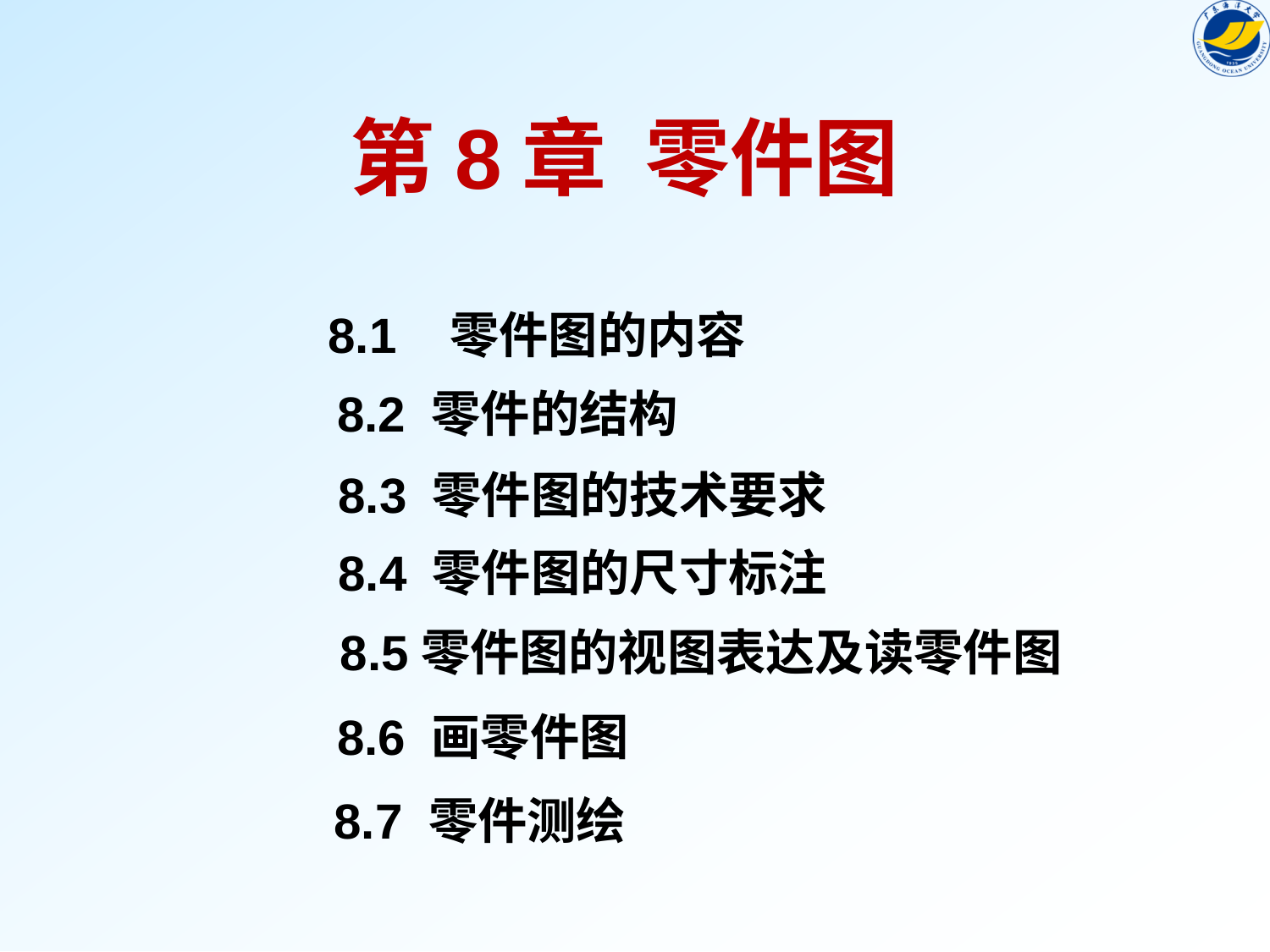

# 第8章  零件图
8.1   零件图的内容
8.2 零件的结构
8.3 零件图的技术要求
8.4 零件图的尺寸标注
8.5零件图的视图表达及读零件图
8.6 画零件图
8.7 零件测绘